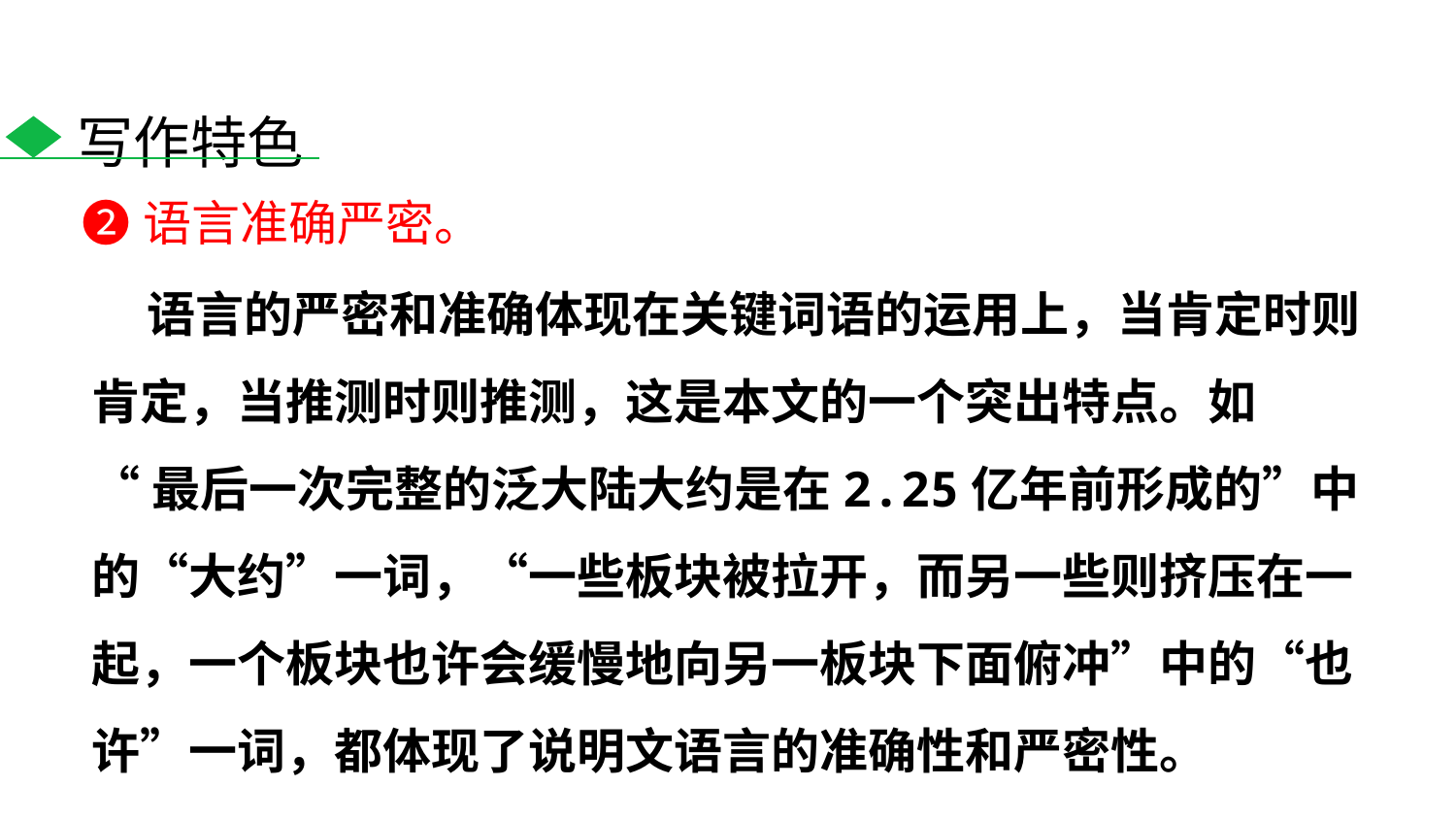

写作特色

❷语言准确严密。
    语言的严密和准确体现在关键词语的运用上，当肯定时则肯定，当推测时则推测，这是本文的一个突出特点。如
“最后一次完整的泛大陆大约是在2.25亿年前形成的”中的“大约”一词，“一些板块被拉开，而另一些则挤压在一
起，一个板块也许会缓慢地向另一板块下面俯冲”中的“也许”一词，都体现了说明文语言的准确性和严密性。